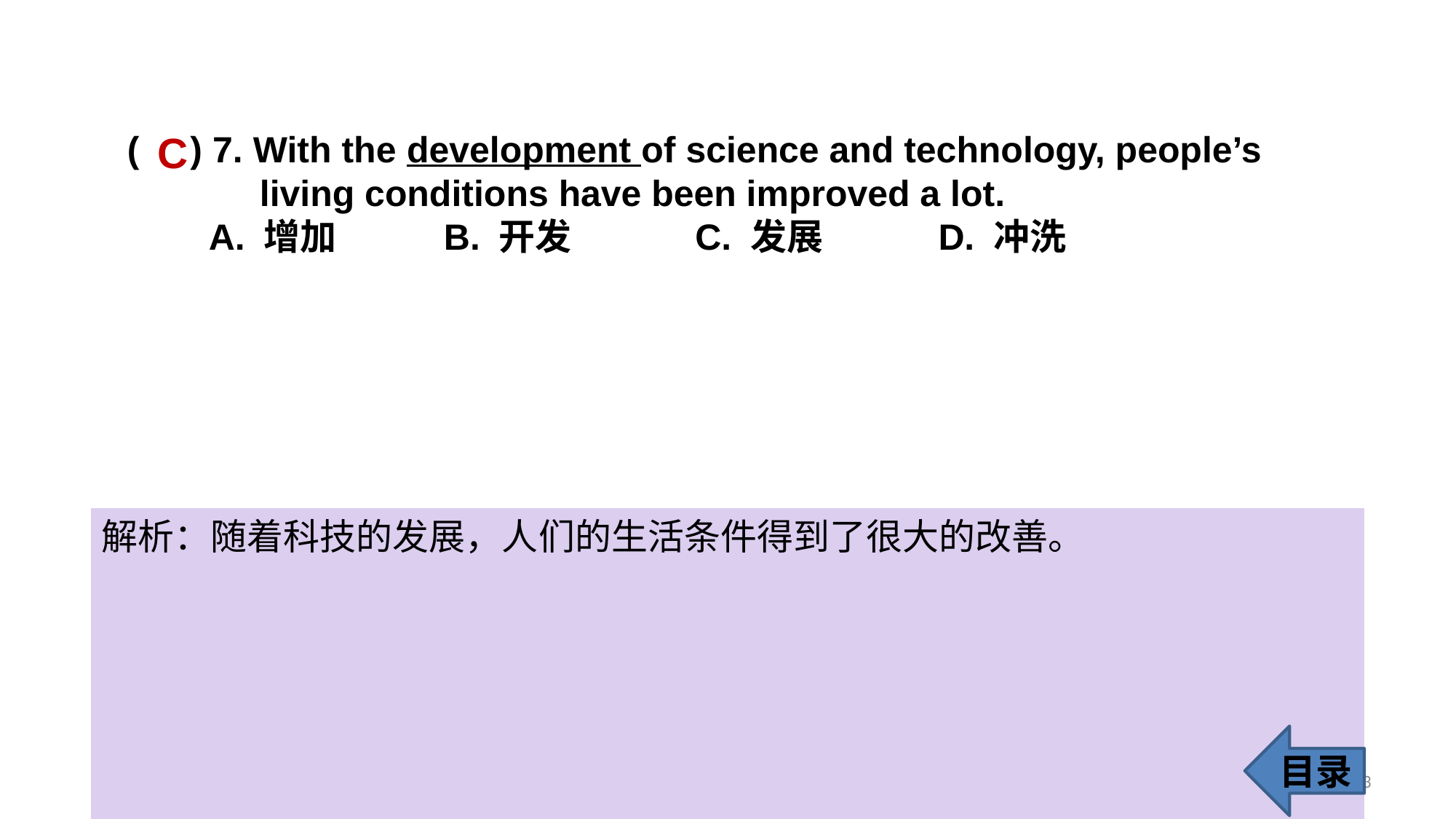

C
(     ) 7. With the development of science and technology, people’s
             living conditions have been improved a lot.
        A. 增加            B. 开发              C. 发展             D. 冲洗
解析：随着科技的发展，人们的生活条件得到了很大的改善。

目录
13